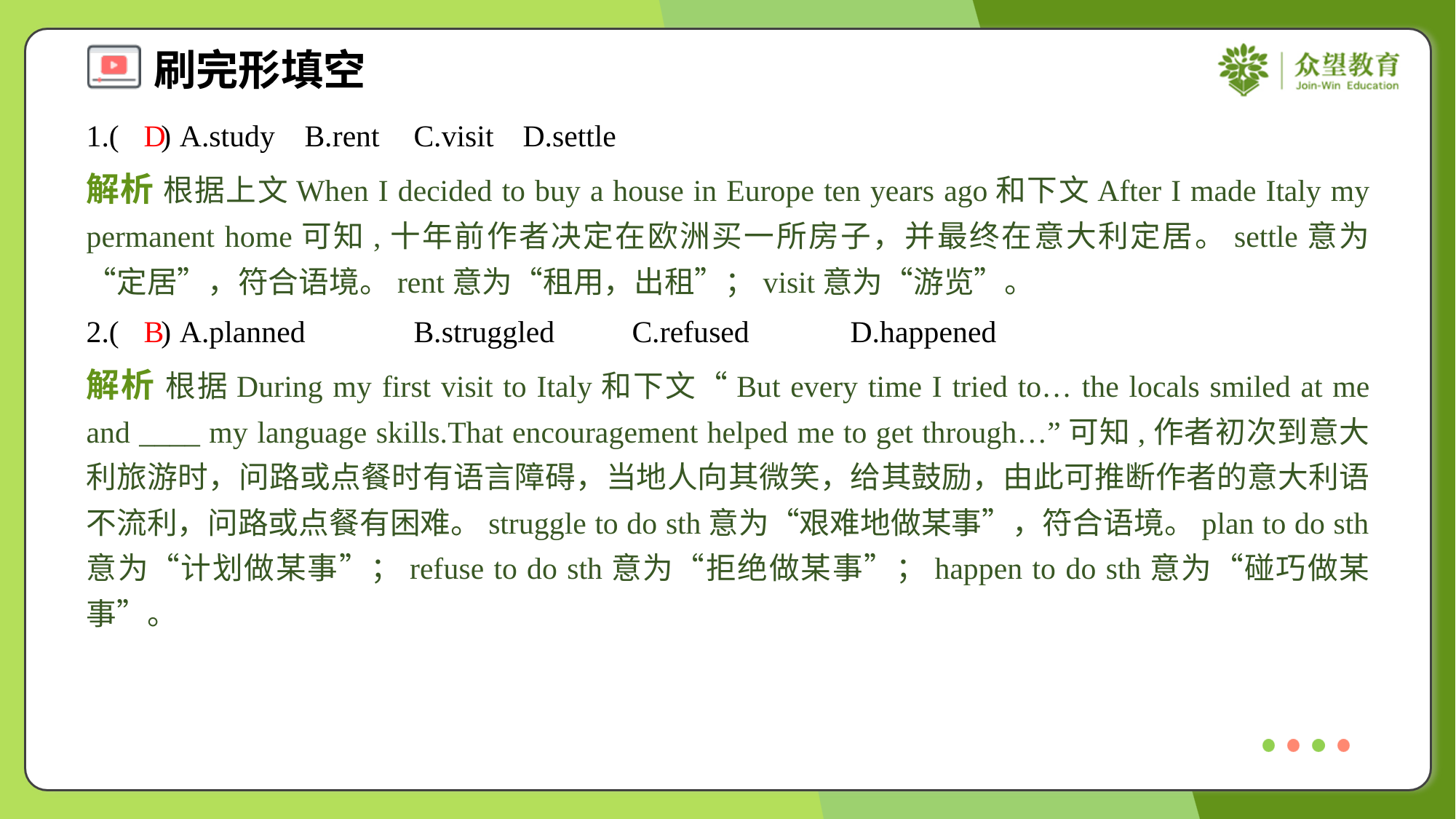

1.(     ) A.study	B.rent	C.visit	D.settle
D
解析 根据上文When I decided to buy a house in Europe ten years ago和下文After I made Italy my permanent home可知,十年前作者决定在欧洲买一所房子，并最终在意大利定居。settle意为“定居”，符合语境。rent意为“租用，出租”；visit意为“游览”。
2.(     ) A.planned	B.struggled	C.refused	D.happened
B
解析 根据During my first visit to Italy和下文“But every time I tried to… the locals smiled at me and ____ my language skills.That encouragement helped me to get through…”可知,作者初次到意大利旅游时，问路或点餐时有语言障碍，当地人向其微笑，给其鼓励，由此可推断作者的意大利语不流利，问路或点餐有困难。struggle to do sth意为“艰难地做某事”，符合语境。plan to do sth意为“计划做某事”；refuse to do sth意为“拒绝做某事”；happen to do sth意为“碰巧做某事”。